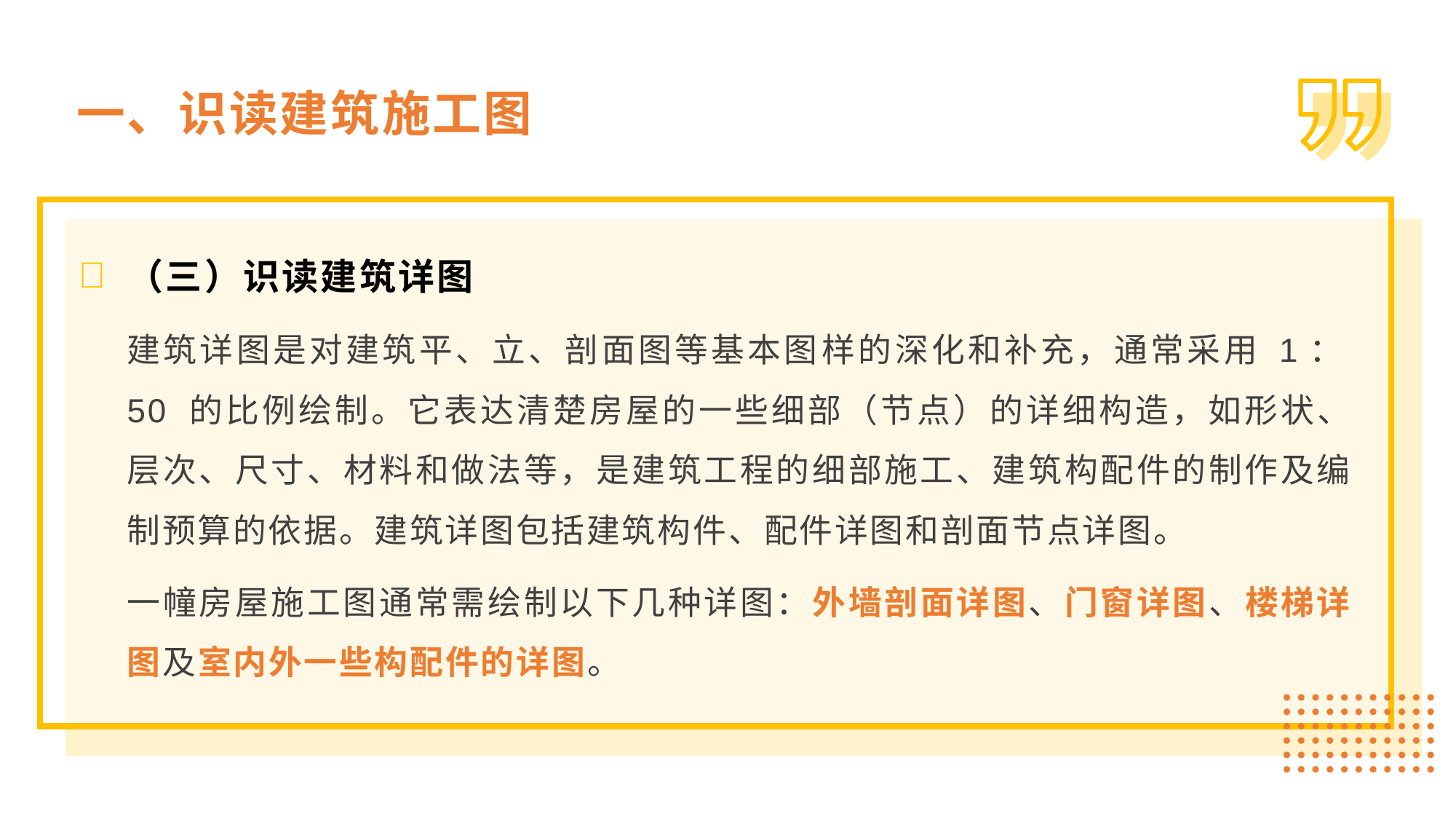

一、识读建筑施工图

（三）识读建筑详图
建筑详图是对建筑平、立、剖面图等基本图样的深化和补充，通常采用 1：50 的比例绘制。它表达清楚房屋的一些细部（节点）的详细构造，如形状、层次、尺寸、材料和做法等，是建筑工程的细部施工、建筑构配件的制作及编制预算的依据。建筑详图包括建筑构件、配件详图和剖面节点详图。
一幢房屋施工图通常需绘制以下几种详图：外墙剖面详图、门窗详图、楼梯详图及室内外一些构配件的详图。